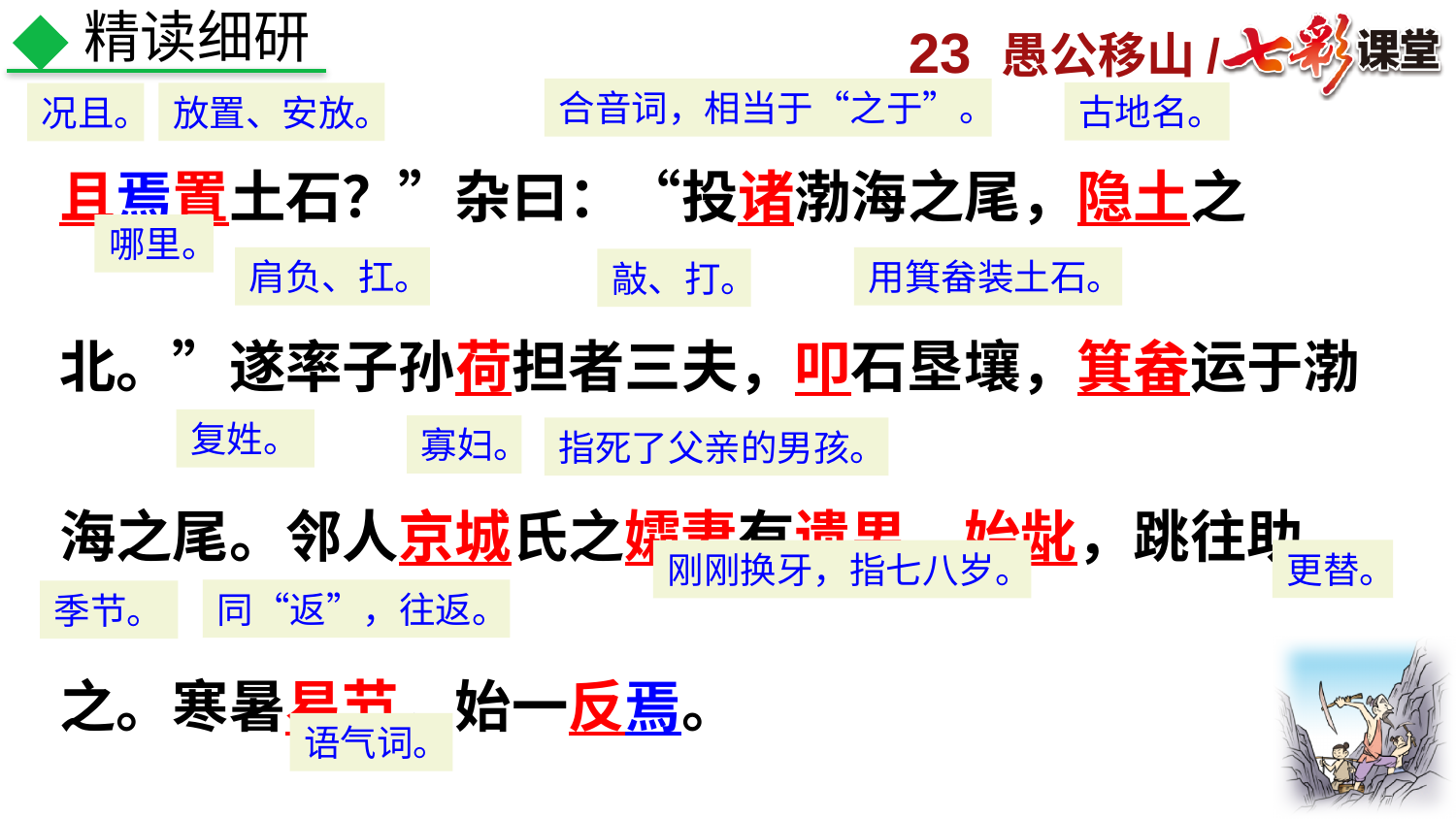

精读细研

且焉置土石？”杂曰：“投诸渤海之尾，隐土之北。”遂率子孙荷担者三夫，叩石垦壤，箕畚运于渤海之尾。邻人京城氏之孀妻有遗男，始龀，跳往助之。寒暑易节，始一反焉。
合音词，相当于“之于”。
古地名。
放置、安放。
况且。
哪里。
肩负、扛。
用箕畚装土石。
敲、打。
复姓。
寡妇。
指死了父亲的男孩。
更替。
刚刚换牙，指七八岁。
同“返”，往返。
季节。
语气词。